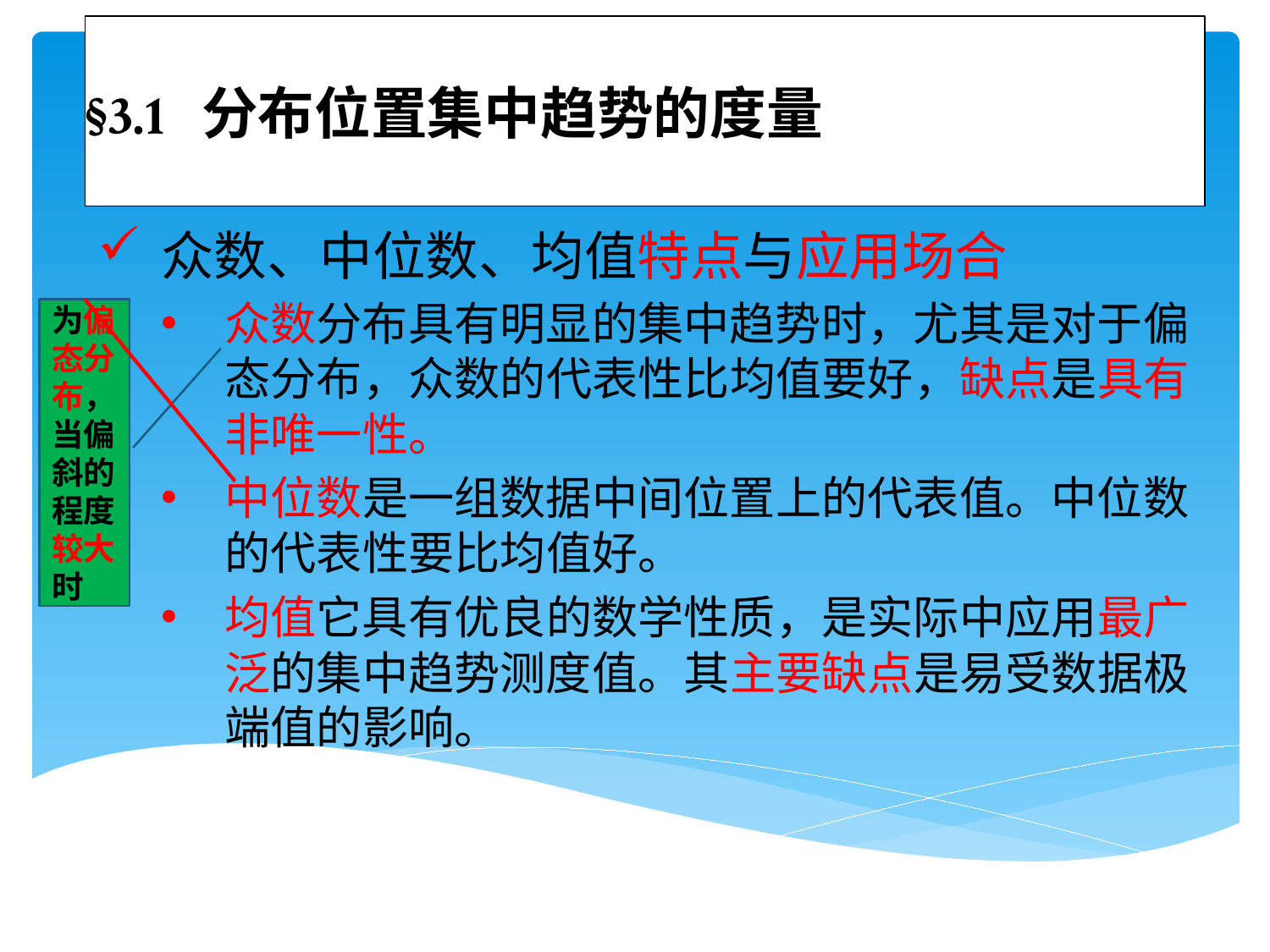

# §3.1  分布位置集中趋势的度量
众数、中位数、均值特点与应用场合
众数分布具有明显的集中趋势时，尤其是对于偏态分布，众数的代表性比均值要好，缺点是具有非唯一性。
中位数是一组数据中间位置上的代表值。中位数的代表性要比均值好。
均值它具有优良的数学性质，是实际中应用最广泛的集中趋势测度值。其主要缺点是易受数据极端值的影响。

为偏态分布，当偏斜的程度较大时